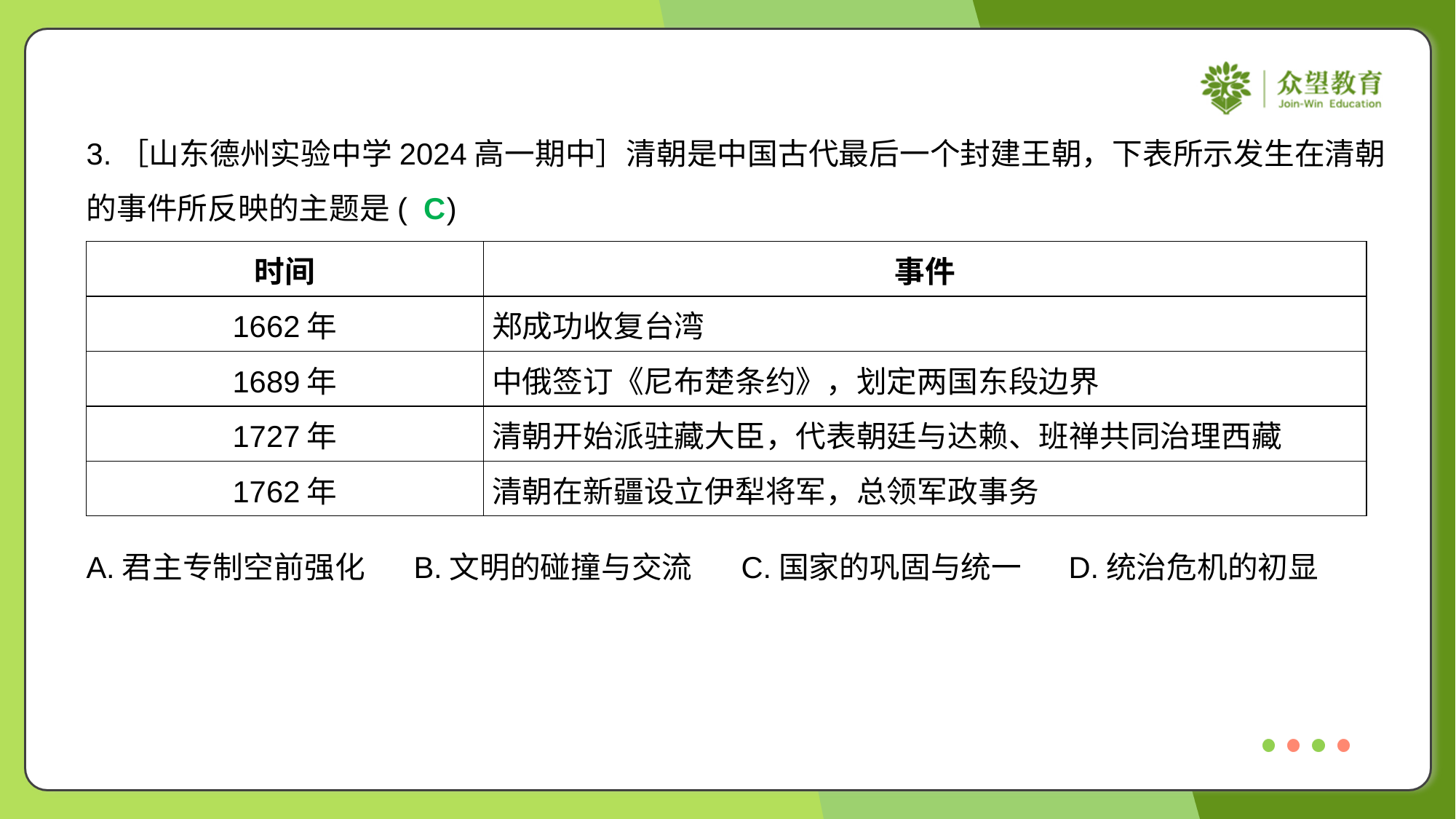

3.［山东德州实验中学2024高一期中］清朝是中国古代最后一个封建王朝，下表所示发生在清朝
的事件所反映的主题是(     )
C
| 时间 | 事件 |
| --- | --- |
| 1662年 | 郑成功收复台湾 |
| 1689年 | 中俄签订《尼布楚条约》，划定两国东段边界 |
| 1727年 | 清朝开始派驻藏大臣，代表朝廷与达赖、班禅共同治理西藏 |
| 1762年 | 清朝在新疆设立伊犁将军，总领军政事务 |
A.君主专制空前强化	B.文明的碰撞与交流	C.国家的巩固与统一	D.统治危机的初显